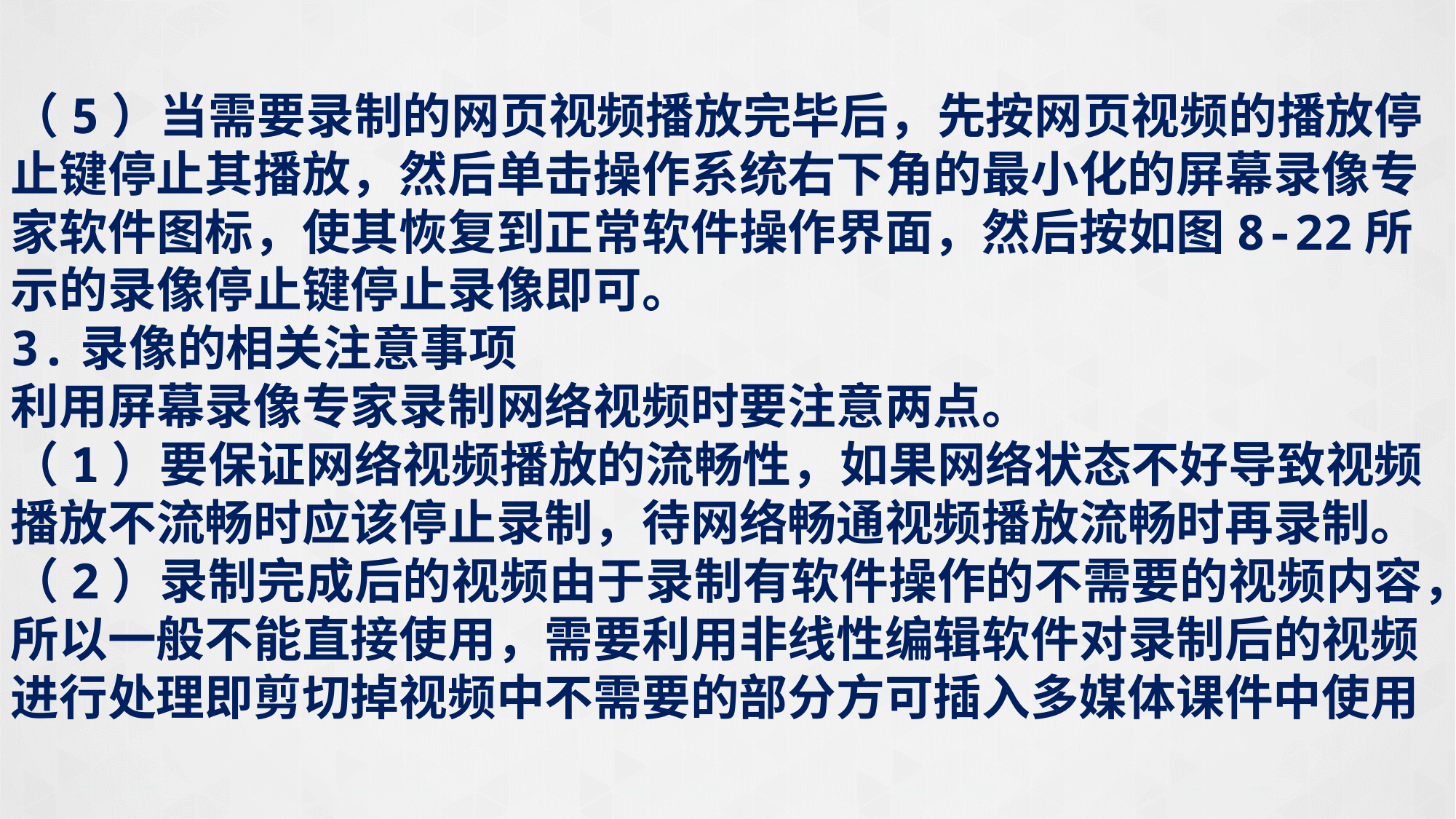

（5）当需要录制的网页视频播放完毕后，先按网页视频的播放停止键停止其播放，然后单击操作系统右下角的最小化的屏幕录像专家软件图标，使其恢复到正常软件操作界面，然后按如图8-22所示的录像停止键停止录像即可。
3.录像的相关注意事项
利用屏幕录像专家录制网络视频时要注意两点。
（1）要保证网络视频播放的流畅性，如果网络状态不好导致视频播放不流畅时应该停止录制，待网络畅通视频播放流畅时再录制。
（2）录制完成后的视频由于录制有软件操作的不需要的视频内容，所以一般不能直接使用，需要利用非线性编辑软件对录制后的视频进行处理即剪切掉视频中不需要的部分方可插入多媒体课件中使用